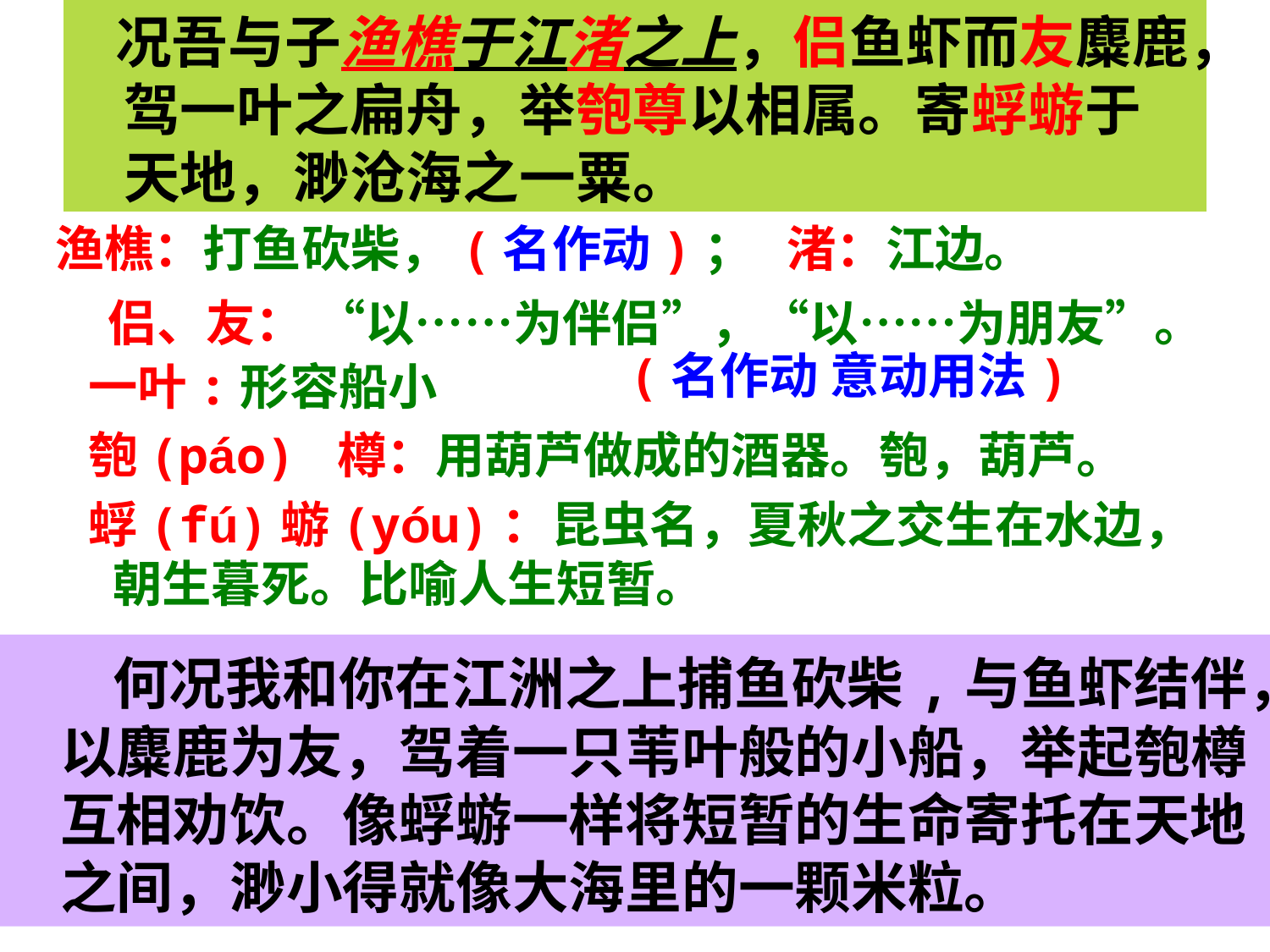

况吾与子渔樵于江渚之上，侣鱼虾而友麋鹿，驾一叶之扁舟，举匏尊以相属。寄蜉蝣于天地，渺沧海之一粟。
渔樵：打鱼砍柴，(名作动)；   渚：江边。
侣、友： “以……为伴侣”，“以……为朋友”。
 (名作动 意动用法)
 一叶:形容船小
 匏(páo) 樽：用葫芦做成的酒器。匏，葫芦。
 蜉(fú)蝣(yóu)：昆虫名，夏秋之交生在水边，朝生暮死。比喻人生短暂。
      何况我和你在江洲之上捕鱼砍柴,与鱼虾结伴，以麋鹿为友，驾着一只苇叶般的小船，举起匏樽互相劝饮。像蜉蝣一样将短暂的生命寄托在天地之间，渺小得就像大海里的一颗米粒。